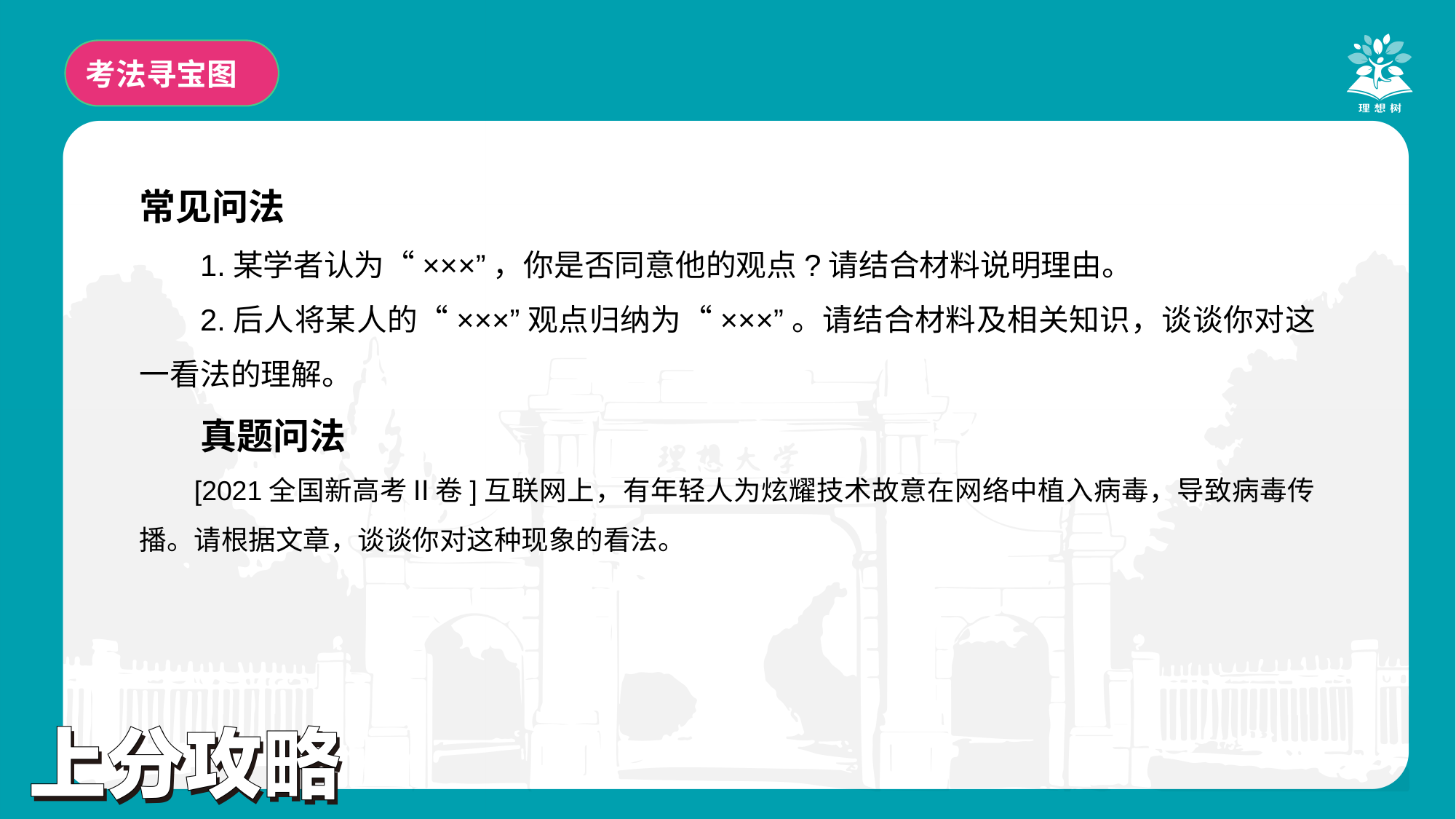

考法寻宝图
常见问法
1.某学者认为“×××”，你是否同意他的观点?请结合材料说明理由。
2.后人将某人的“×××”观点归纳为“×××”。请结合材料及相关知识，谈谈你对这一看法的理解。
真题问法
[2021全国新高考Ⅱ卷]互联网上，有年轻人为炫耀技术故意在网络中植入病毒，导致病毒传播。请根据文章，谈谈你对这种现象的看法。